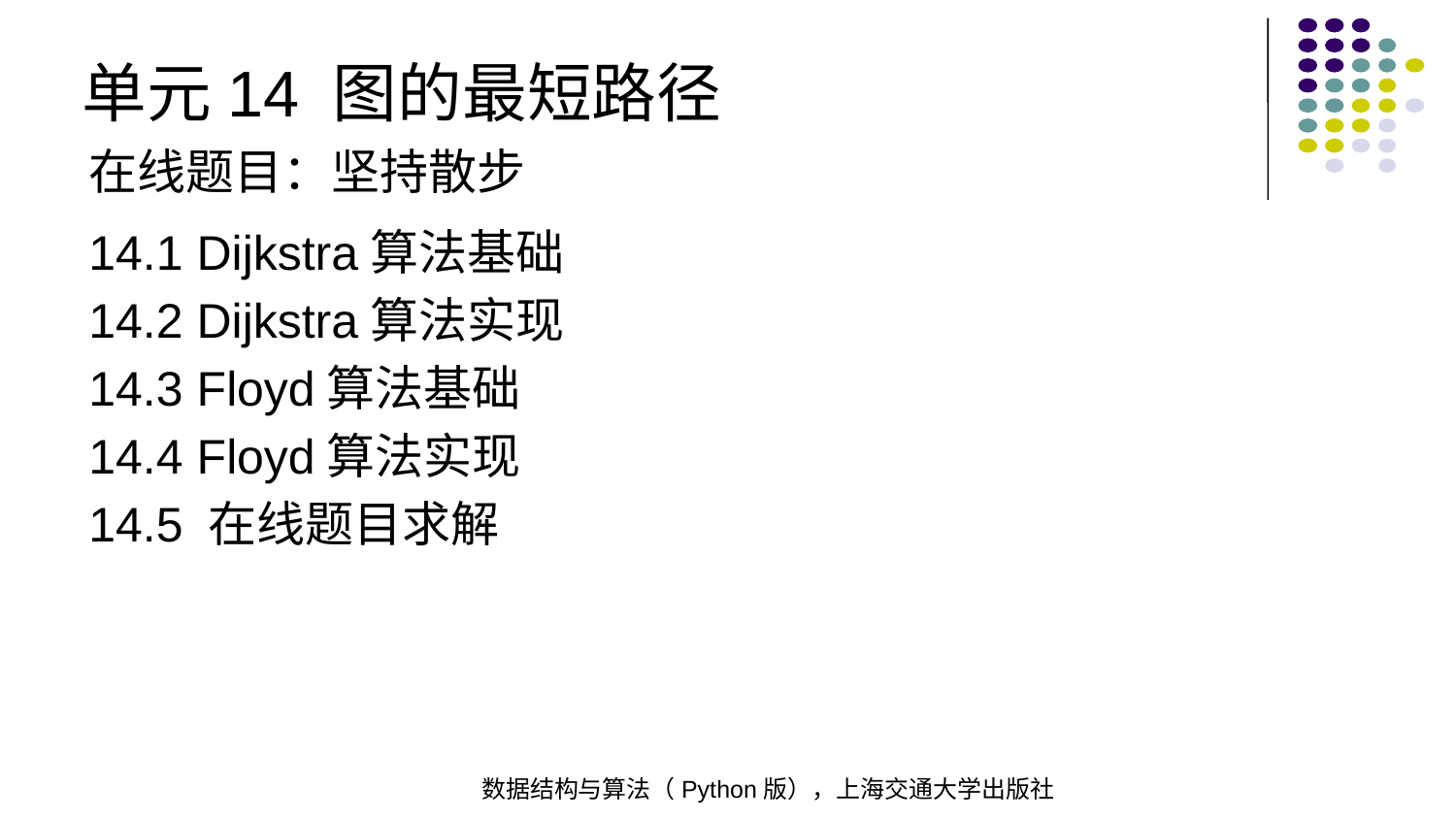

单元14 图的最短路径
在线题目：坚持散步
14.1 Dijkstra算法基础
14.2 Dijkstra算法实现
14.3 Floyd算法基础
14.4 Floyd算法实现
14.5 在线题目求解